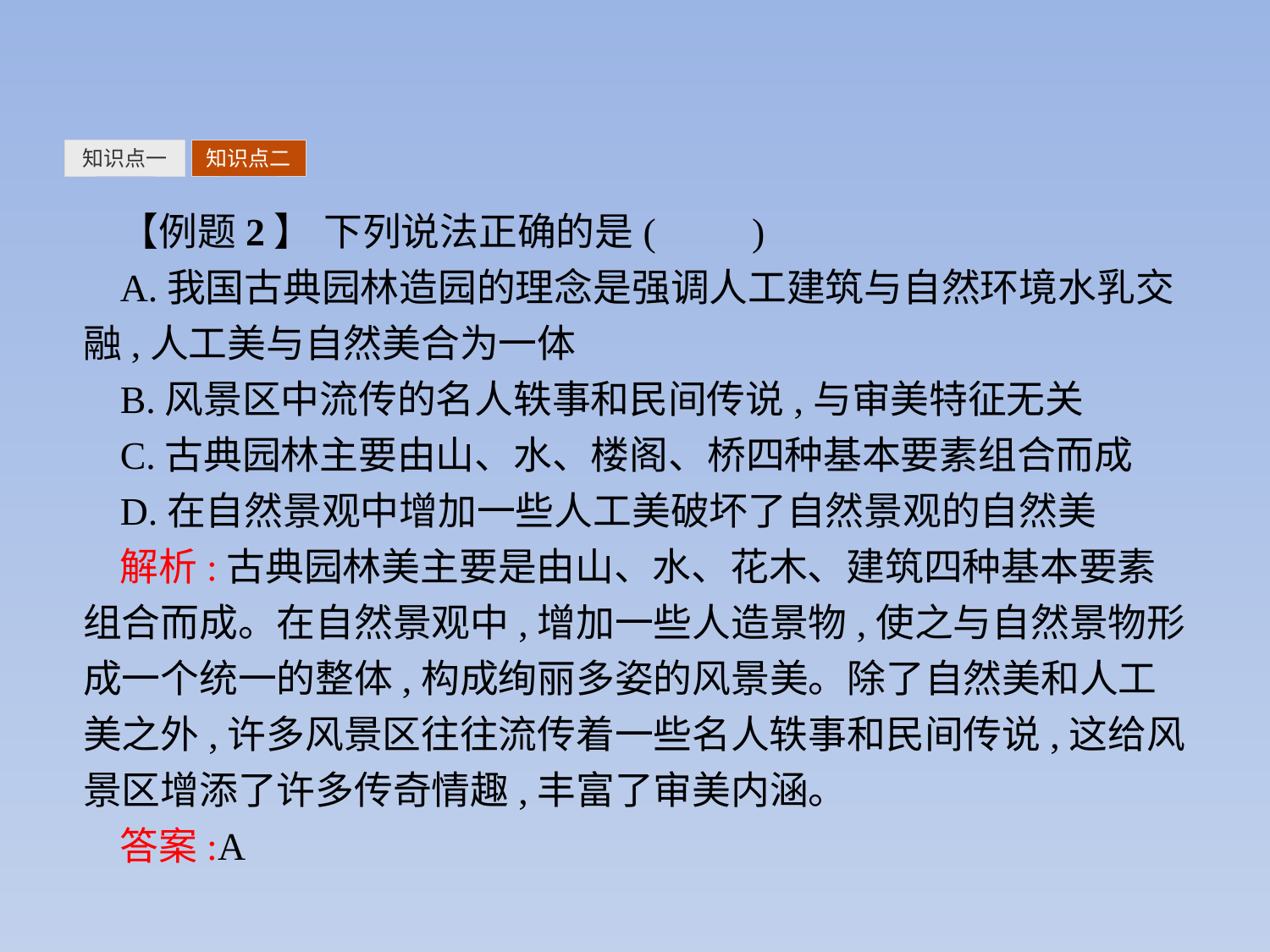

知识点一
知识点二
【例题2】 下列说法正确的是(　　)
A.我国古典园林造园的理念是强调人工建筑与自然环境水乳交融,人工美与自然美合为一体
B.风景区中流传的名人轶事和民间传说,与审美特征无关
C.古典园林主要由山、水、楼阁、桥四种基本要素组合而成
D.在自然景观中增加一些人工美破坏了自然景观的自然美
解析:古典园林美主要是由山、水、花木、建筑四种基本要素组合而成。在自然景观中,增加一些人造景物,使之与自然景物形成一个统一的整体,构成绚丽多姿的风景美。除了自然美和人工美之外,许多风景区往往流传着一些名人轶事和民间传说,这给风景区增添了许多传奇情趣,丰富了审美内涵。
答案:A